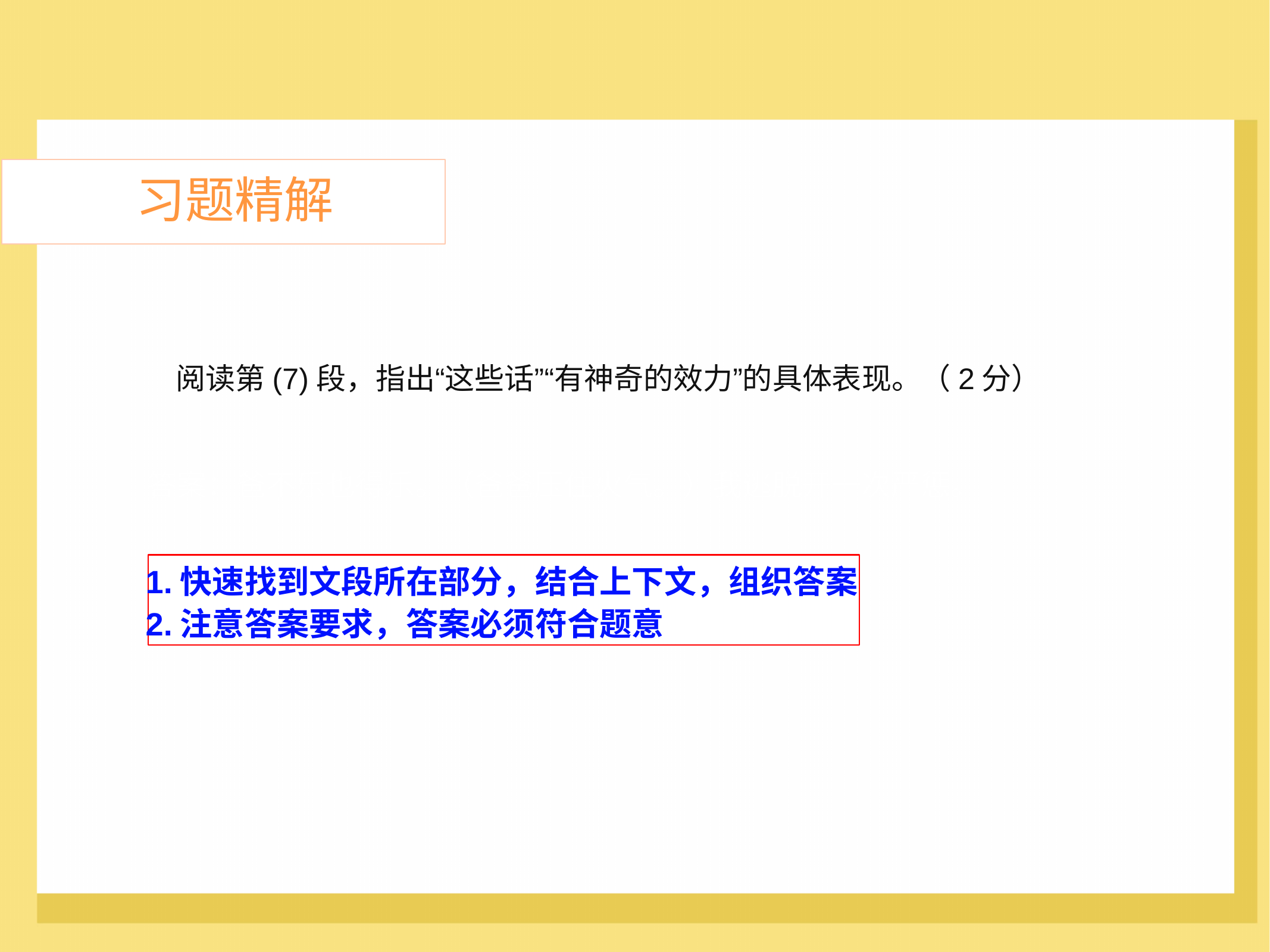

习题精解
阅读第(7)段，指出“这些话”“有神奇的效力”的具体表现。（2分）
答案：爸不乐也得乐。（爸爸压住火气。）我逃脱开一次严惩。

1.快速找到文段所在部分，结合上下文，组织答案
2.注意答案要求，答案必须符合题意